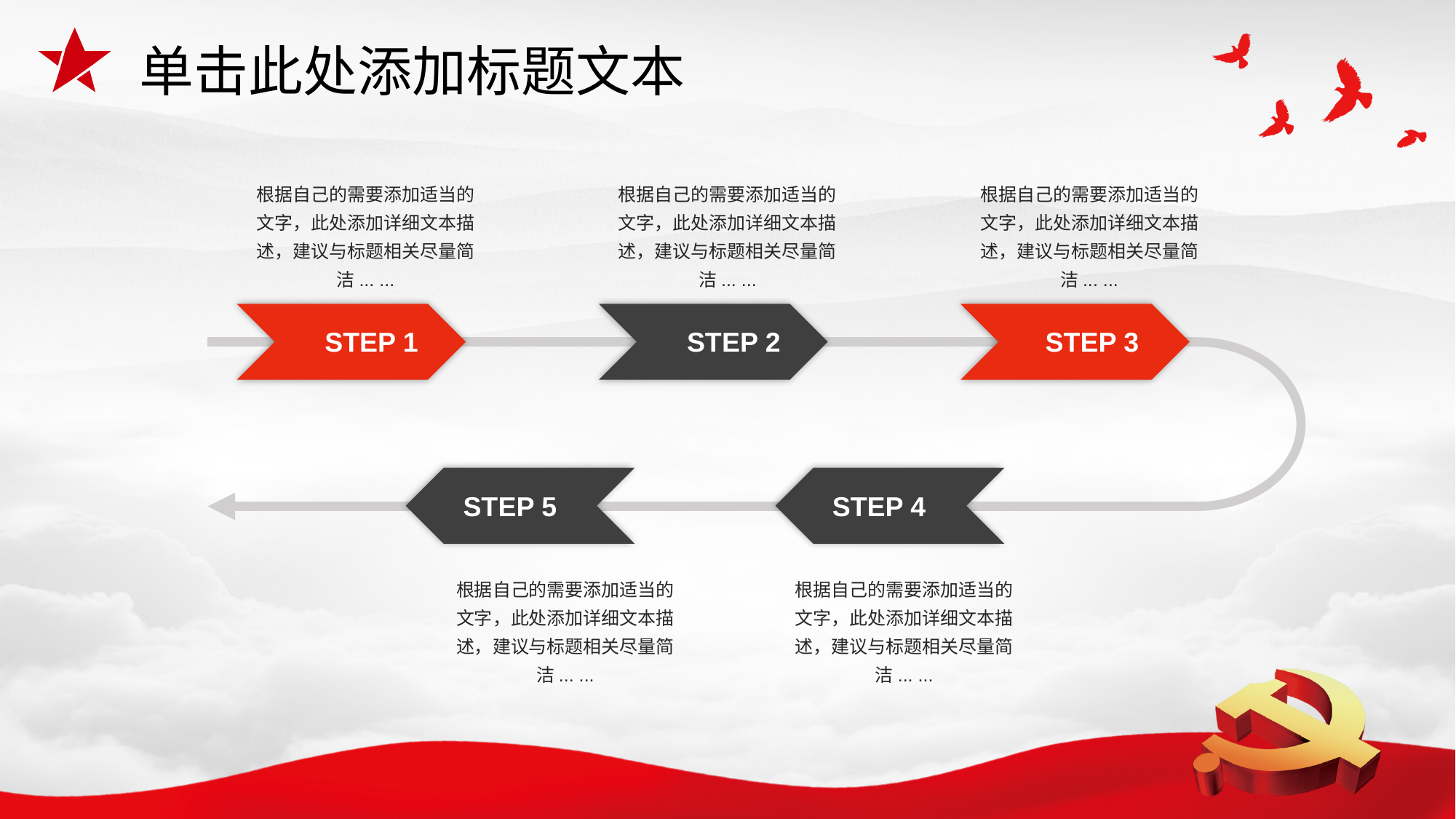

单击此处添加标题文本
根据自己的需要添加适当的文字，此处添加详细文本描述，建议与标题相关尽量简洁... ...

STEP 1
根据自己的需要添加适当的文字，此处添加详细文本描述，建议与标题相关尽量简洁... ...

STEP 2
根据自己的需要添加适当的文字，此处添加详细文本描述，建议与标题相关尽量简洁... ...

STEP 3

STEP 5
根据自己的需要添加适当的文字，此处添加详细文本描述，建议与标题相关尽量简洁... ...

STEP 4
根据自己的需要添加适当的文字，此处添加详细文本描述，建议与标题相关尽量简洁... ...